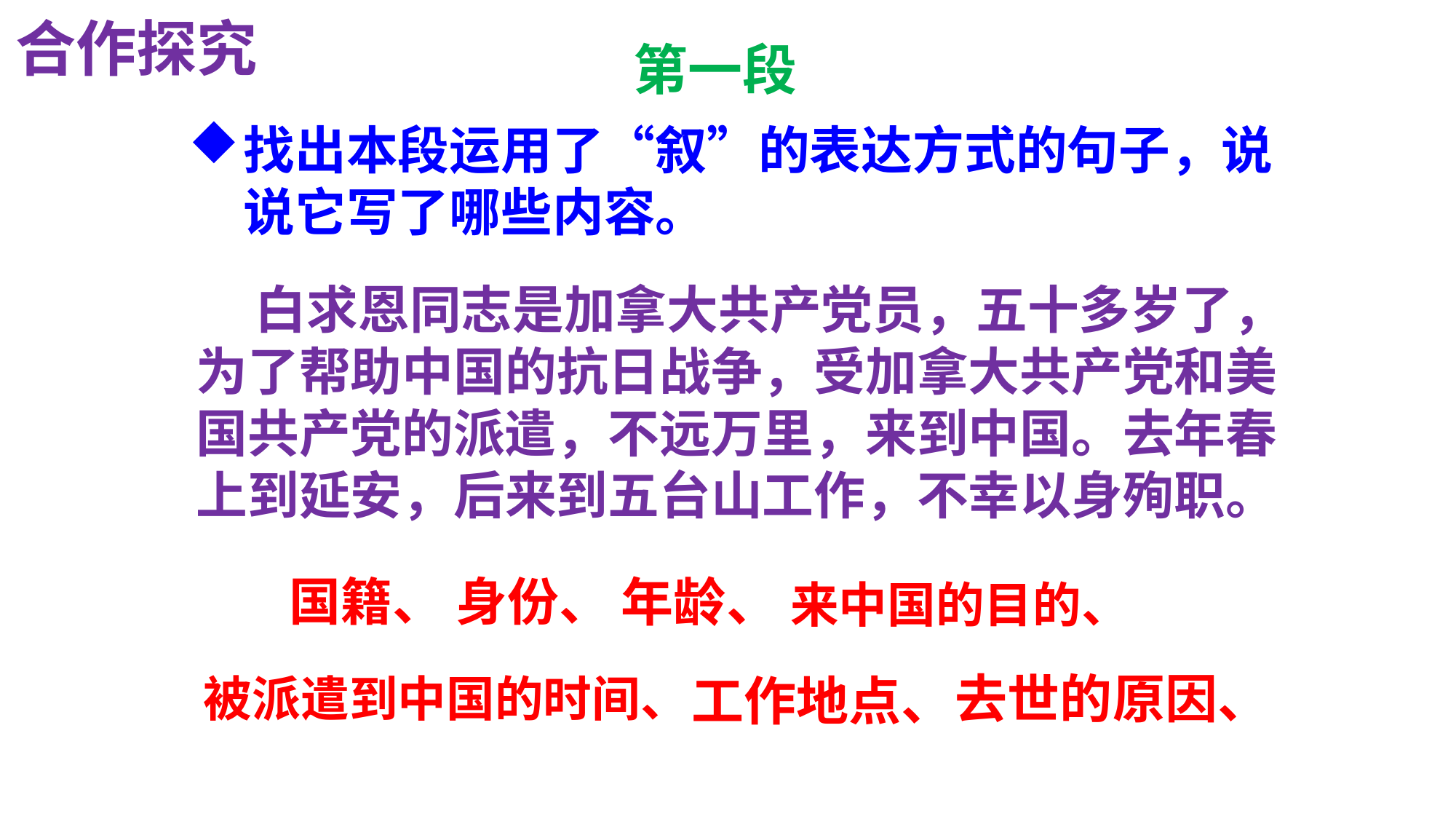

合作探究
第一段
找出本段运用了“叙”的表达方式的句子，说说它写了哪些内容。
    白求恩同志是加拿大共产党员，五十多岁了，为了帮助中国的抗日战争，受加拿大共产党和美国共产党的派遣，不远万里，来到中国。去年春上到延安，后来到五台山工作，不幸以身殉职。
国籍、
身份、
年龄、
来中国的目的、
去世的原因、
被派遣到中国的时间、
工作地点、